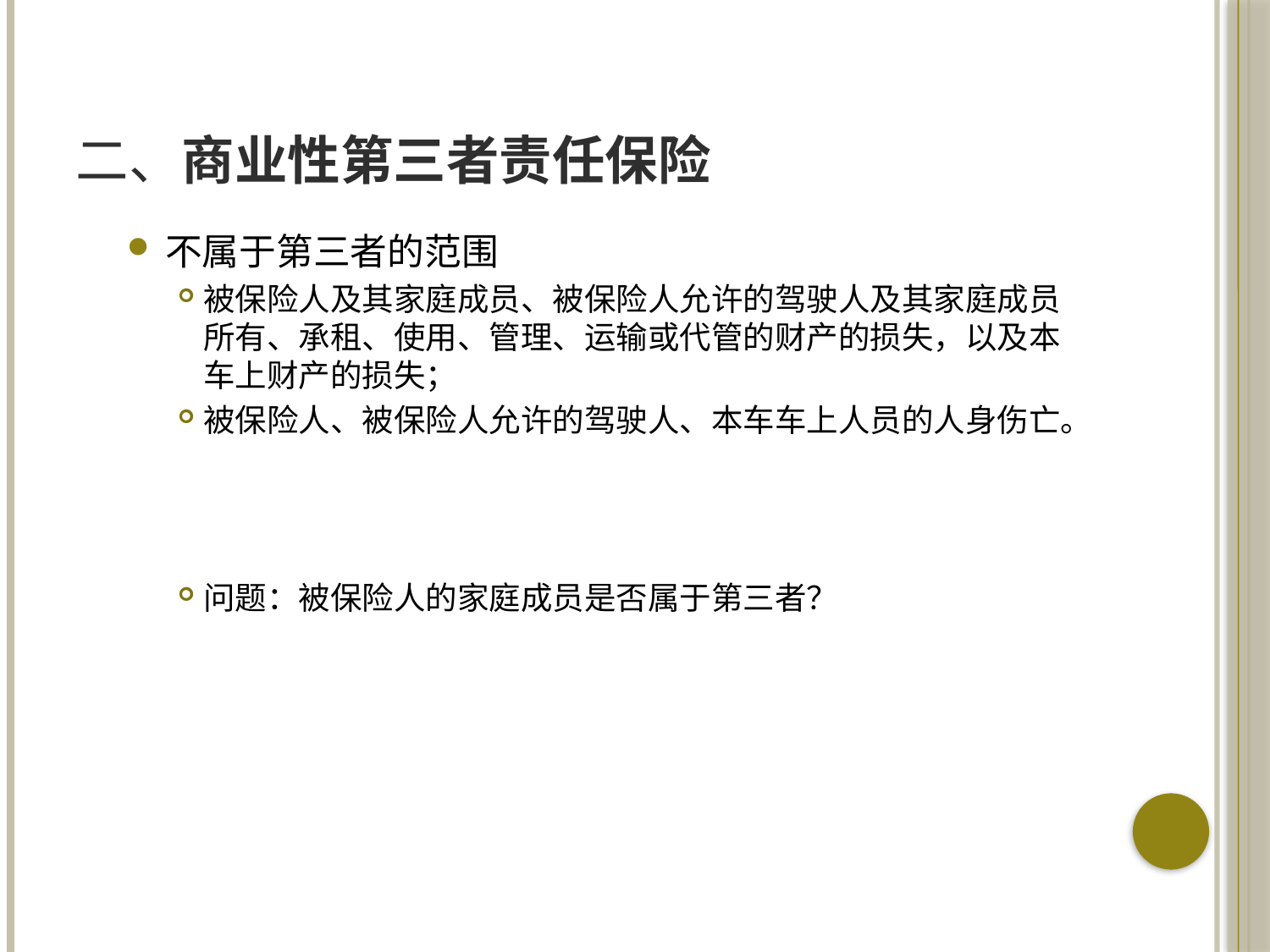

# 二、商业性第三者责任保险
不属于第三者的范围
被保险人及其家庭成员、被保险人允许的驾驶人及其家庭成员所有、承租、使用、管理、运输或代管的财产的损失，以及本车上财产的损失；
被保险人、被保险人允许的驾驶人、本车车上人员的人身伤亡。

问题：被保险人的家庭成员是否属于第三者？